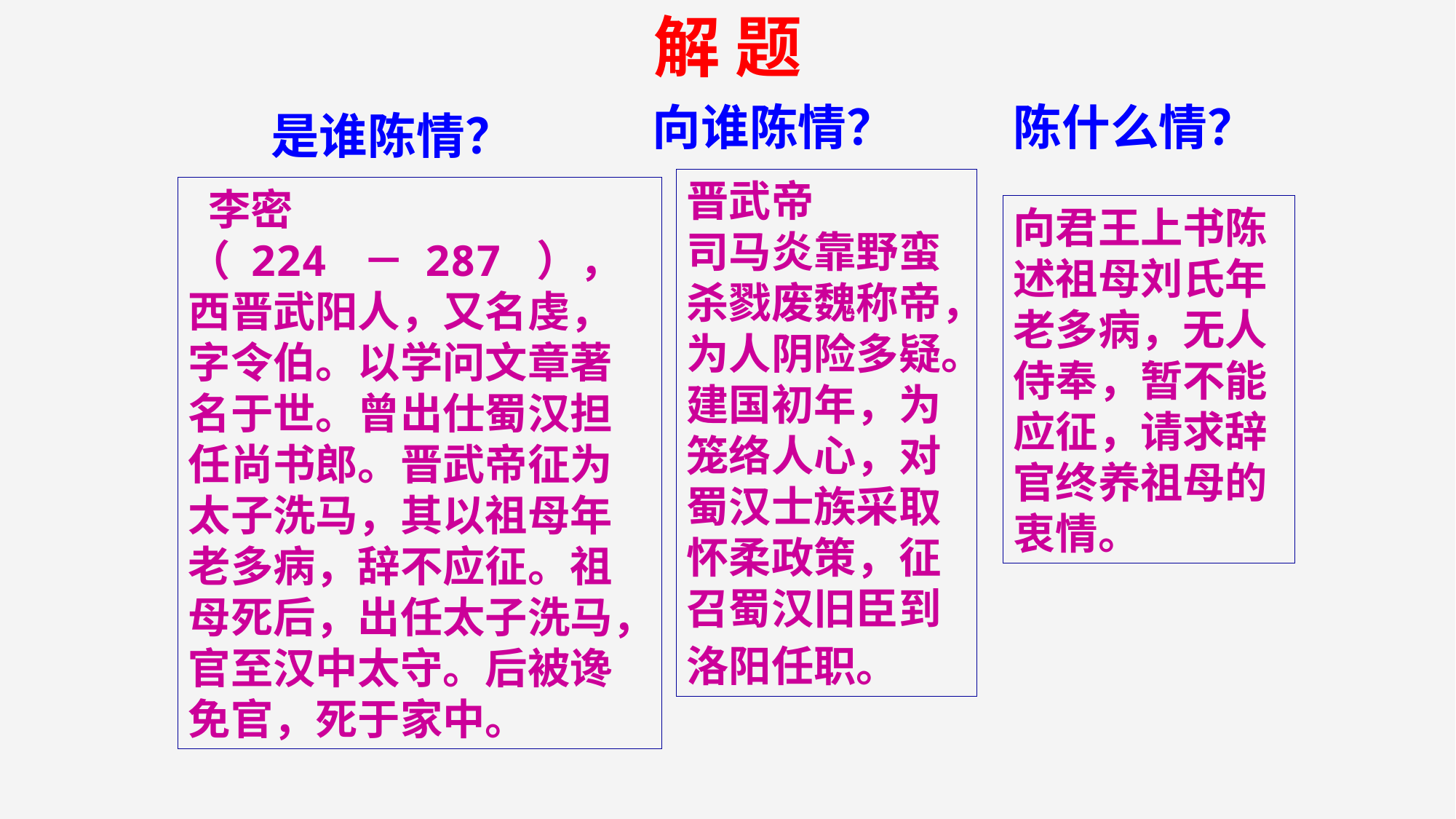

解 题
向谁陈情？
陈什么情？
    是谁陈情？
晋武帝
司马炎靠野蛮杀戮废魏称帝，为人阴险多疑。建国初年，为笼络人心，对蜀汉士族采取怀柔政策，征召蜀汉旧臣到洛阳任职。
 李密（ 224 － 287 ），西晋武阳人，又名虔，字令伯。以学问文章著名于世。曾出仕蜀汉担任尚书郎。晋武帝征为太子洗马，其以祖母年老多病，辞不应征。祖母死后，出任太子洗马，官至汉中太守。后被谗免官，死于家中。
向君王上书陈述祖母刘氏年老多病，无人侍奉，暂不能应征，请求辞官终养祖母的衷情。